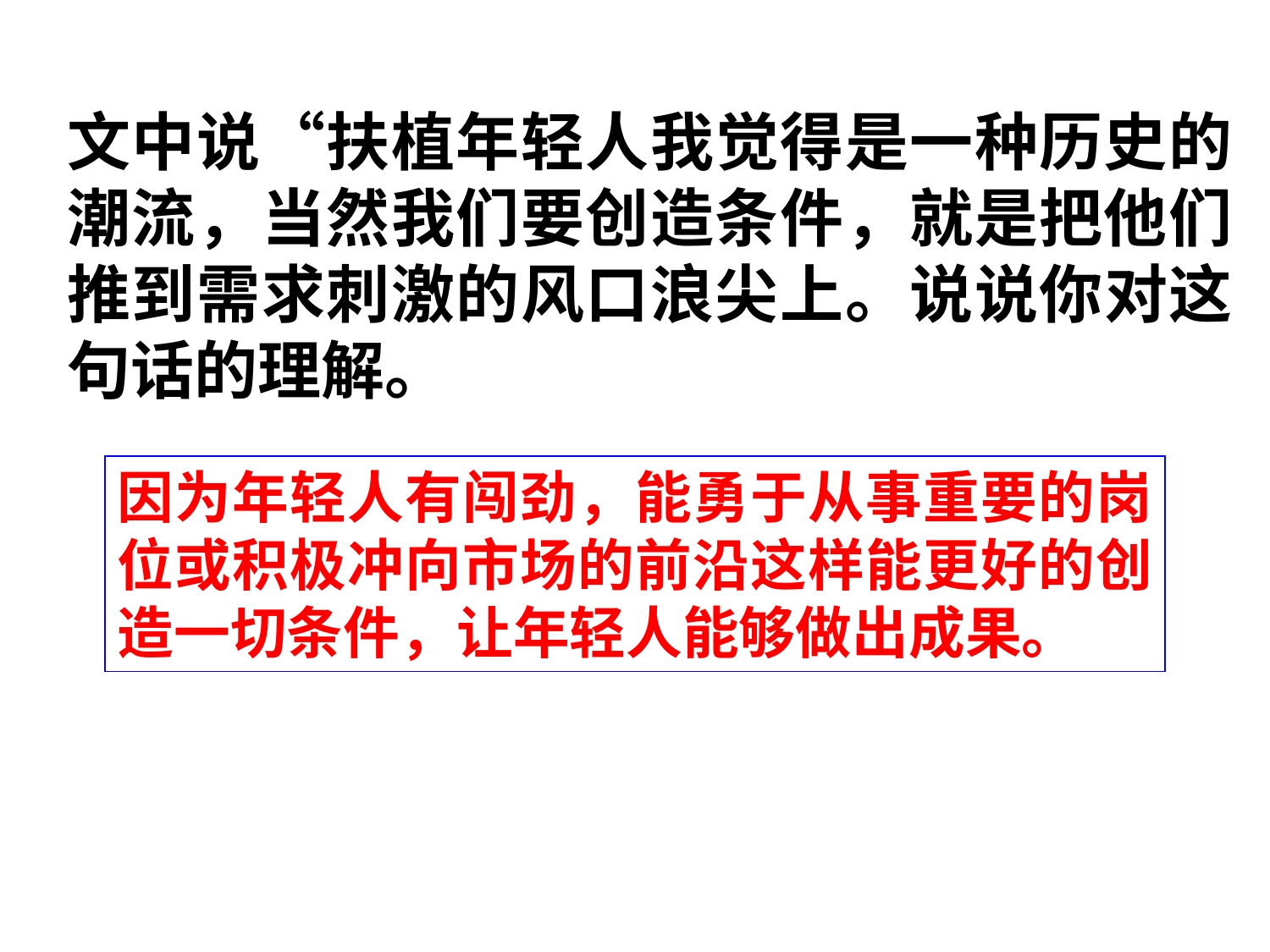

文中说“扶植年轻人我觉得是一种历史的潮流，当然我们要创造条件，就是把他们推到需求刺激的风口浪尖上。说说你对这句话的理解。
因为年轻人有闯劲，能勇于从事重要的岗位或积极冲向市场的前沿这样能更好的创造一切条件，让年轻人能够做出成果。